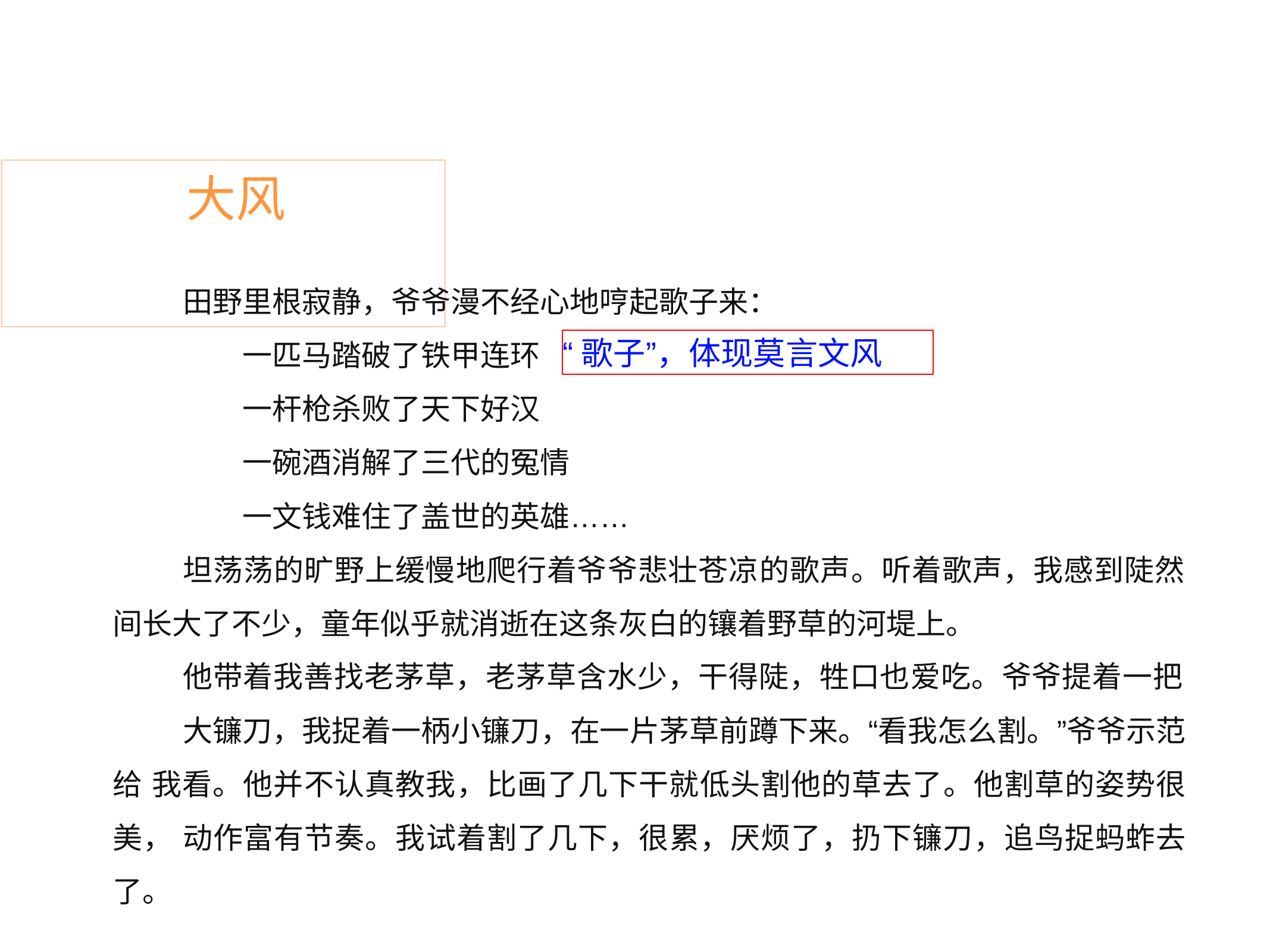

# 大风
田野里根寂静，爷爷漫不经心地哼起歌子来：
一匹马踏破了铁甲连环 一杆枪杀败了天下好汉

“歌子”，体现莫言文风
一碗酒消解了三代的冤情
一文钱难住了盖世的英雄……
坦荡荡的旷野上缓慢地爬行着爷爷悲壮苍凉的歌声。听着歌声，我感到陡然 间长大了不少，童年似乎就消逝在这条灰白的镶着野草的河堤上。
他带着我善找老茅草，老茅草含水少，干得陡，牲口也爱吃。爷爷提着一把
大镰刀，我捉着一柄小镰刀，在一片茅草前蹲下来。“看我怎么割。”爷爷示范给 我看。他并不认真教我，比画了几下干就低头割他的草去了。他割草的姿势很美， 动作富有节奏。我试着割了几下，很累，厌烦了，扔下镰刀，追鸟捉蚂蚱去了。